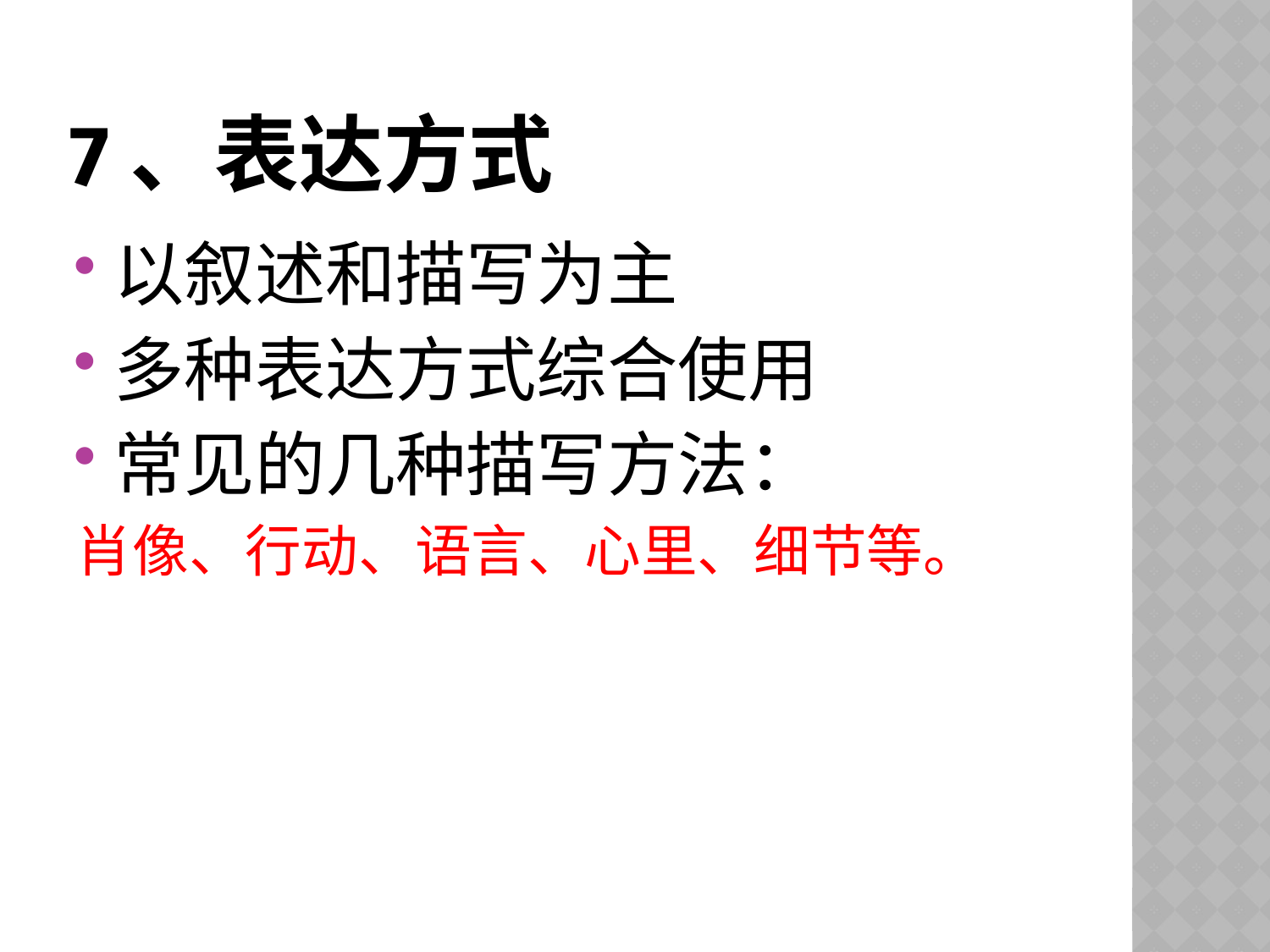

# 7、表达方式
以叙述和描写为主
多种表达方式综合使用
常见的几种描写方法：
肖像、行动、语言、心里、细节等。